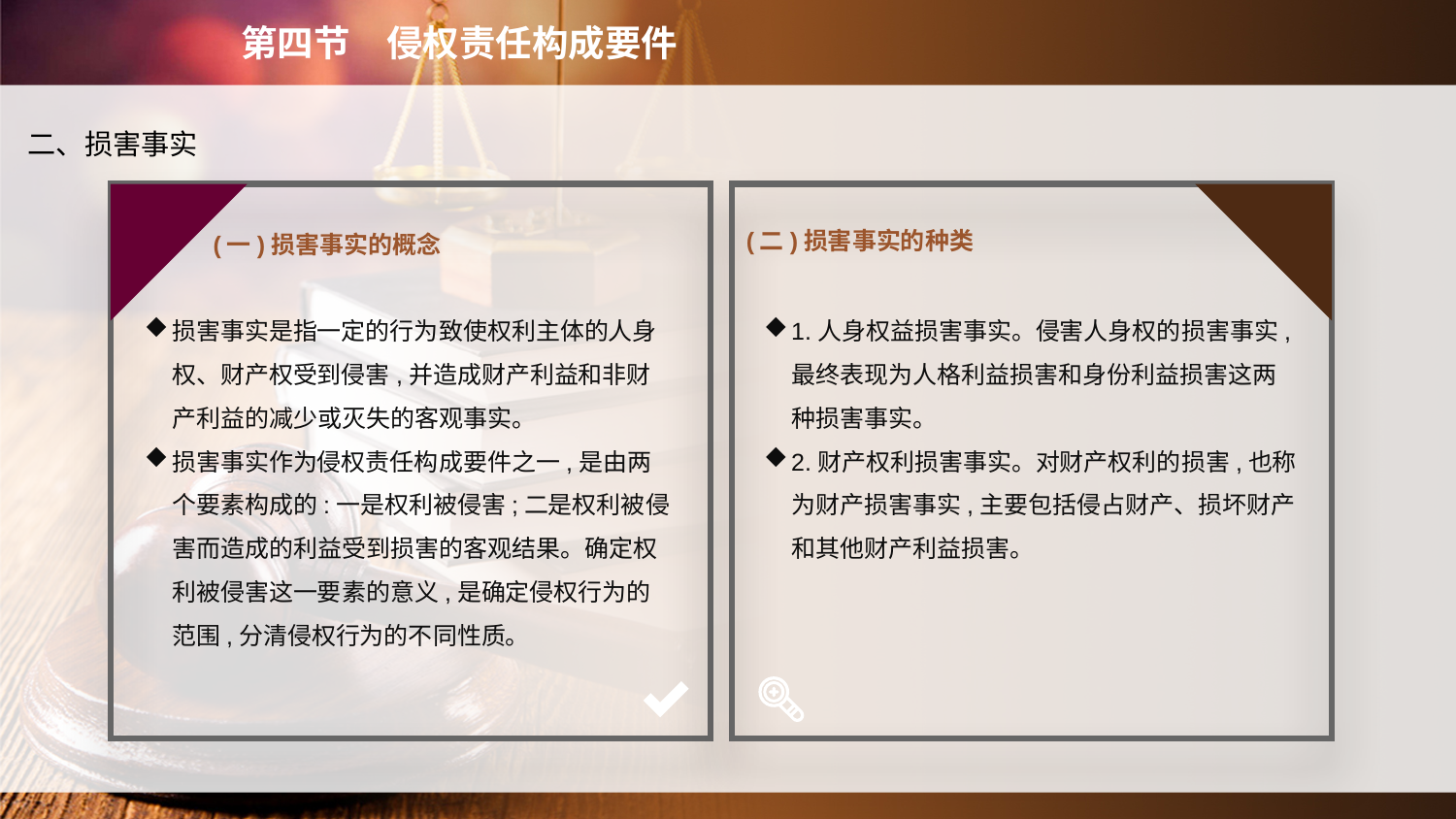

第四节　侵权责任构成要件
二、损害事实

(一)损害事实的概念
(二)损害事实的种类
损害事实是指一定的行为致使权利主体的人身权、财产权受到侵害,并造成财产利益和非财产利益的减少或灭失的客观事实。
损害事实作为侵权责任构成要件之一,是由两个要素构成的:一是权利被侵害;二是权利被侵害而造成的利益受到损害的客观结果。确定权利被侵害这一要素的意义,是确定侵权行为的范围,分清侵权行为的不同性质。
1.人身权益损害事实。侵害人身权的损害事实,最终表现为人格利益损害和身份利益损害这两种损害事实。
2.财产权利损害事实。对财产权利的损害,也称为财产损害事实,主要包括侵占财产、损坏财产和其他财产利益损害。